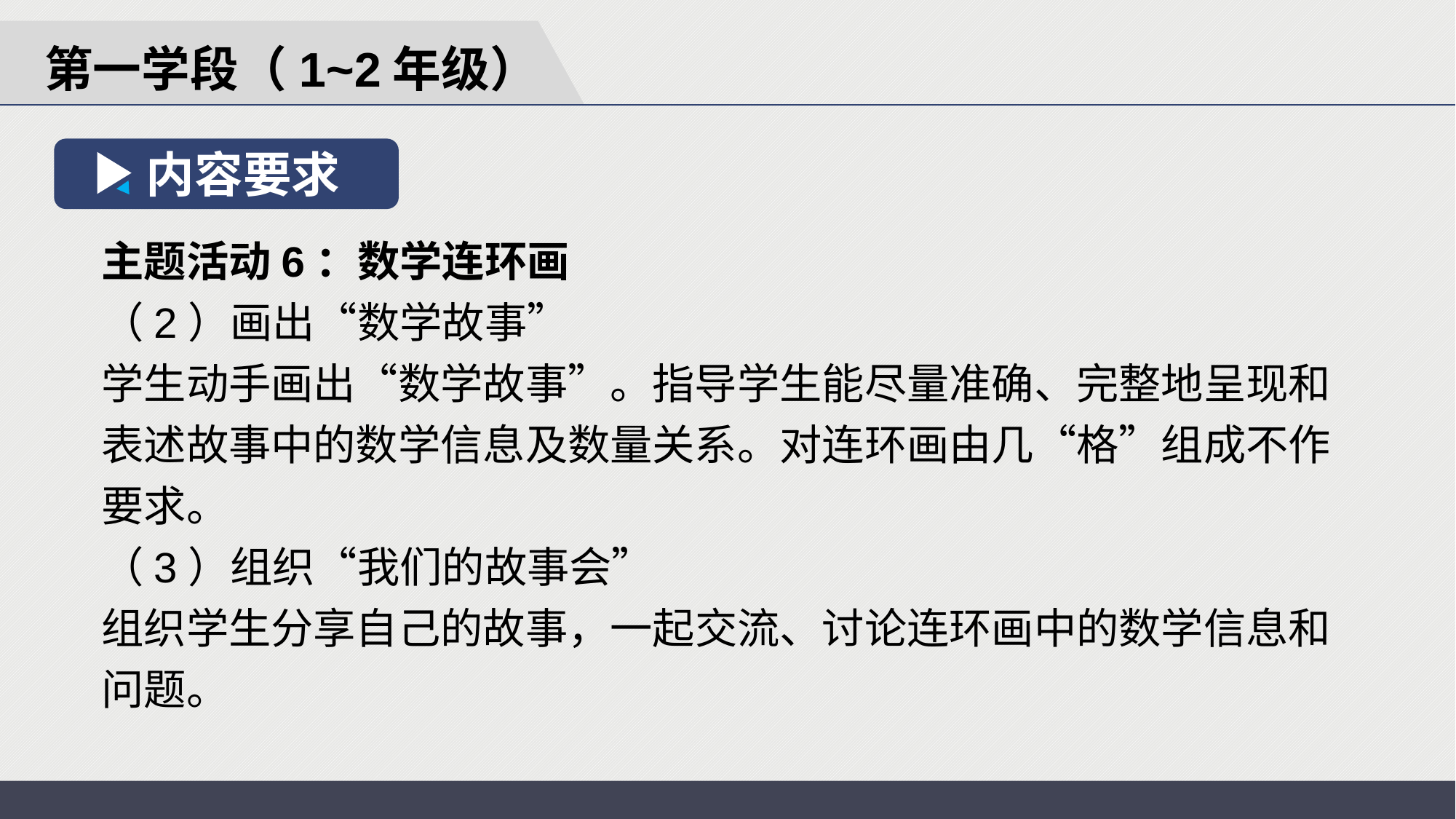

第一学段（1~2年级）
内容要求

主题活动6：数学连环画
（2）画出“数学故事”
学生动手画出“数学故事”。指导学生能尽量准确、完整地呈现和表述故事中的数学信息及数量关系。对连环画由几“格”组成不作要求。
（3）组织“我们的故事会”
组织学生分享自己的故事，一起交流、讨论连环画中的数学信息和问题。